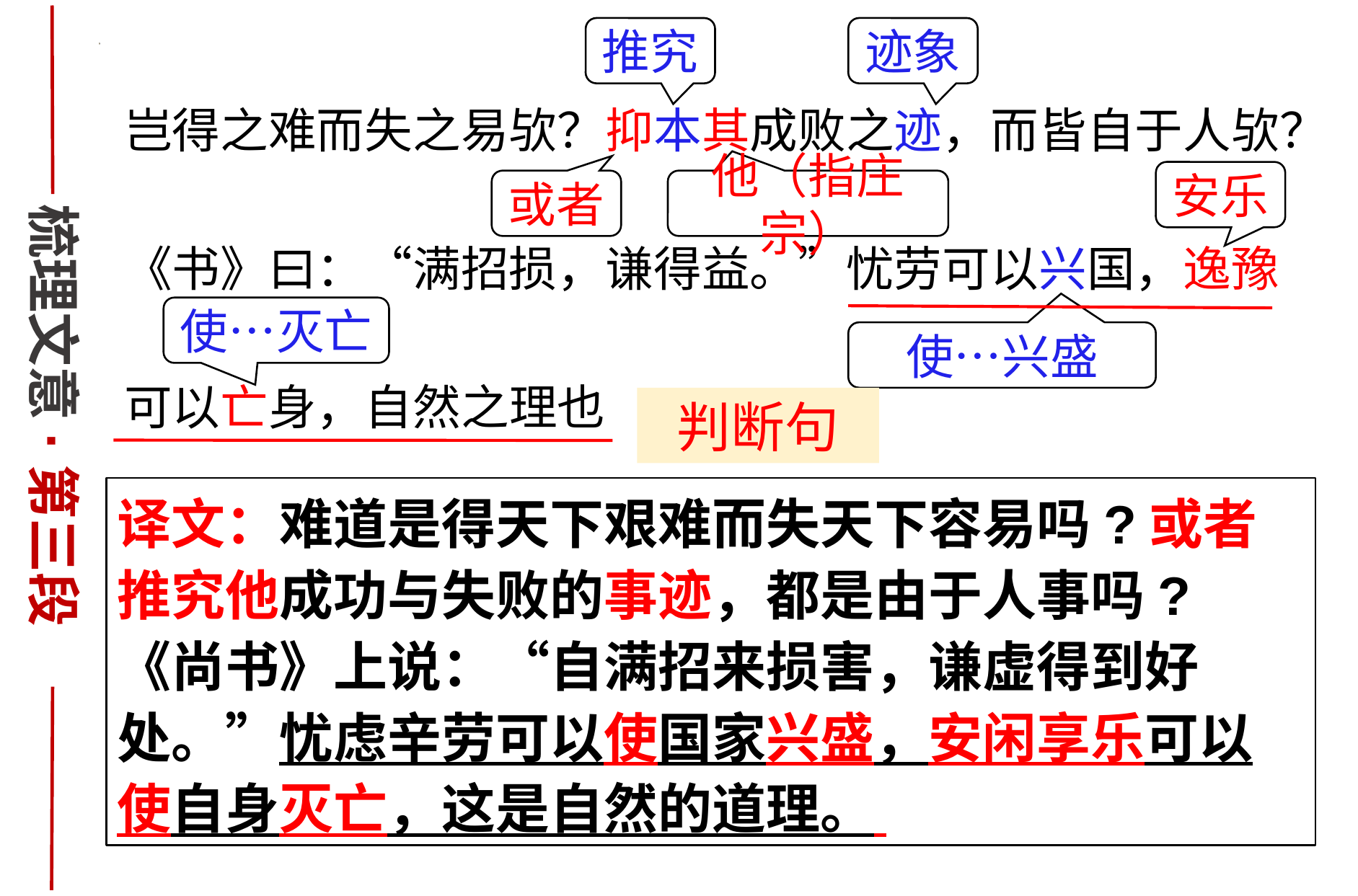

推究
迹象
岂得之难而失之易欤？抑本其成败之迹，而皆自于人欤？

《书》曰：“满招损，谦得益。”忧劳可以兴国，逸豫

可以亡身，自然之理也
安乐
或者
他（指庄宗）
梳理文意·第三段
使…灭亡
使…兴盛
判断句
译文：难道是得天下艰难而失天下容易吗?或者推究他成功与失败的事迹，都是由于人事吗?《尚书》上说：“自满招来损害，谦虚得到好处。”忧虑辛劳可以使国家兴盛，安闲享乐可以使自身灭亡，这是自然的道理。